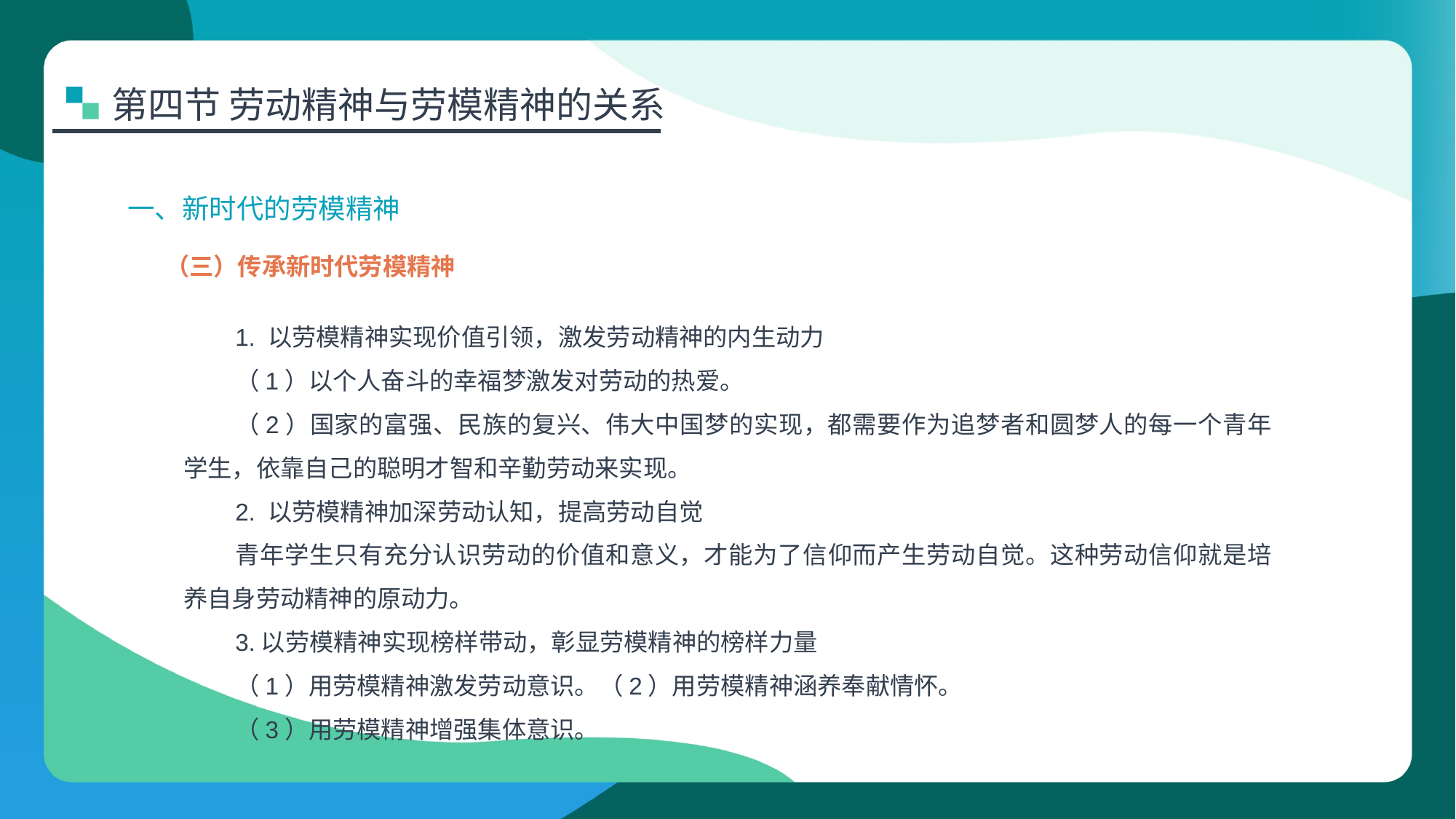

第四节 劳动精神与劳模精神的关系

一、新时代的劳模精神
（三）传承新时代劳模精神
1. 以劳模精神实现价值引领，激发劳动精神的内生动力
（1）以个人奋斗的幸福梦激发对劳动的热爱。
（2）国家的富强、民族的复兴、伟大中国梦的实现，都需要作为追梦者和圆梦人的每一个青年学生，依靠自己的聪明才智和辛勤劳动来实现。
2. 以劳模精神加深劳动认知，提高劳动自觉
青年学生只有充分认识劳动的价值和意义，才能为了信仰而产生劳动自觉。这种劳动信仰就是培养自身劳动精神的原动力。
3.以劳模精神实现榜样带动，彰显劳模精神的榜样力量
（1）用劳模精神激发劳动意识。（2）用劳模精神涵养奉献情怀。
（3）用劳模精神增强集体意识。